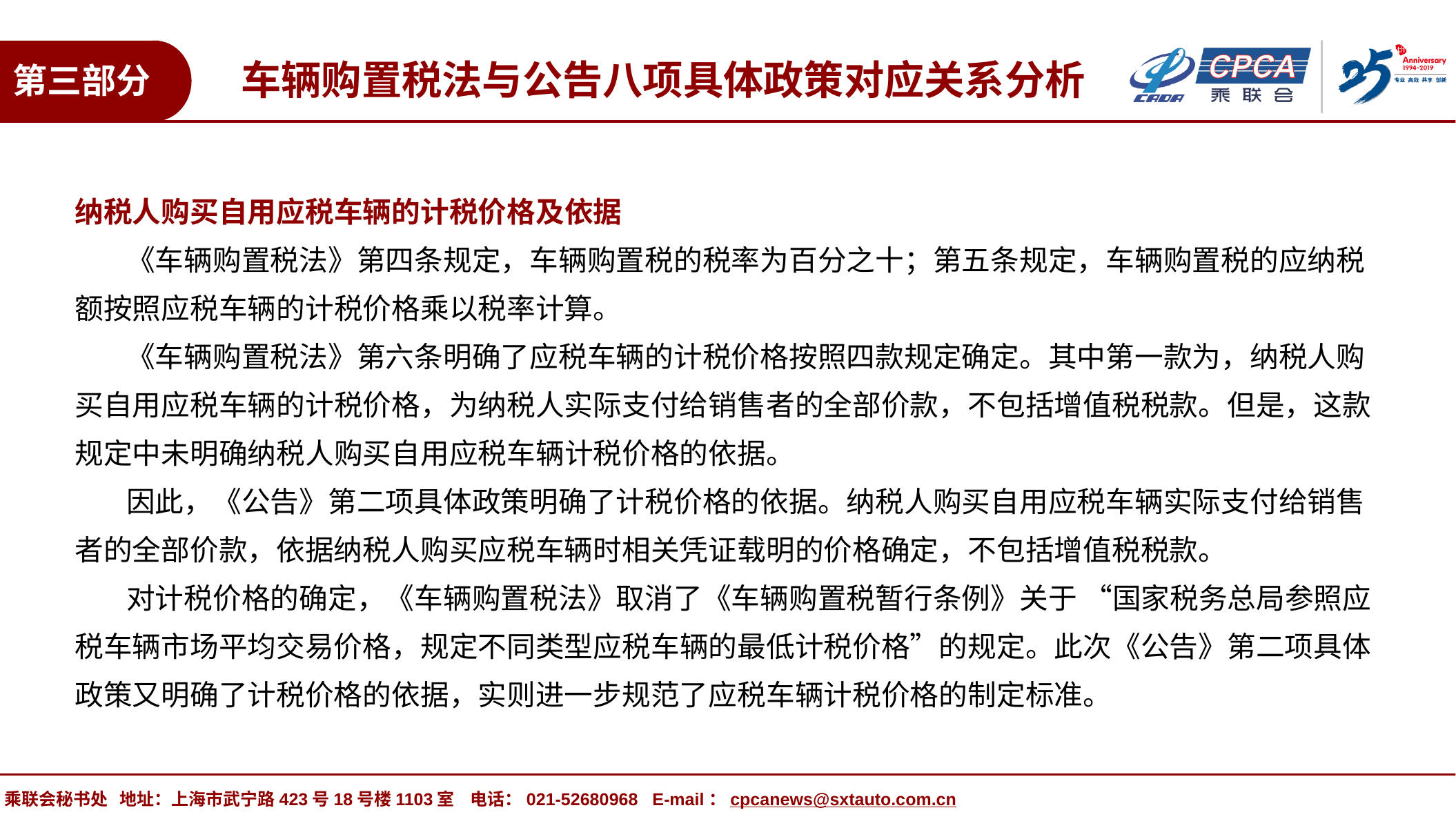

车辆购置税法与公告八项具体政策对应关系分析
第三部分
纳税人购买自用应税车辆的计税价格及依据
       《车辆购置税法》第四条规定，车辆购置税的税率为百分之十；第五条规定，车辆购置税的应纳税额按照应税车辆的计税价格乘以税率计算。
       《车辆购置税法》第六条明确了应税车辆的计税价格按照四款规定确定。其中第一款为，纳税人购买自用应税车辆的计税价格，为纳税人实际支付给销售者的全部价款，不包括增值税税款。但是，这款规定中未明确纳税人购买自用应税车辆计税价格的依据。
       因此，《公告》第二项具体政策明确了计税价格的依据。纳税人购买自用应税车辆实际支付给销售者的全部价款，依据纳税人购买应税车辆时相关凭证载明的价格确定，不包括增值税税款。
       对计税价格的确定，《车辆购置税法》取消了《车辆购置税暂行条例》关于 “国家税务总局参照应税车辆市场平均交易价格，规定不同类型应税车辆的最低计税价格”的规定。此次《公告》第二项具体政策又明确了计税价格的依据，实则进一步规范了应税车辆计税价格的制定标准。